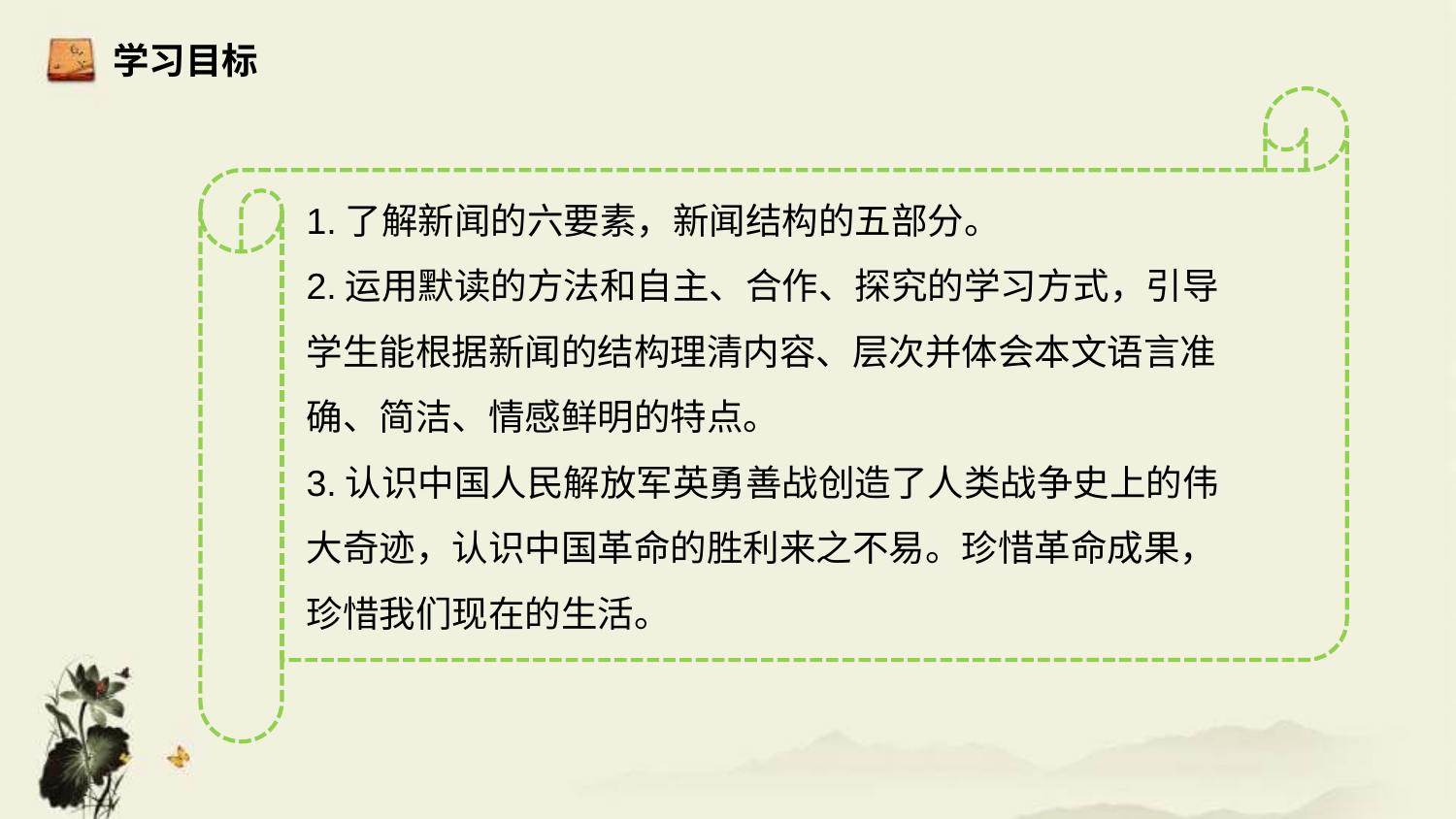

学习目标

1.了解新闻的六要素，新闻结构的五部分。
2.运用默读的方法和自主、合作、探究的学习方式，引导学生能根据新闻的结构理清内容、层次并体会本文语言准确、简洁、情感鲜明的特点。
3.认识中国人民解放军英勇善战创造了人类战争史上的伟大奇迹，认识中国革命的胜利来之不易。珍惜革命成果，珍惜我们现在的生活。